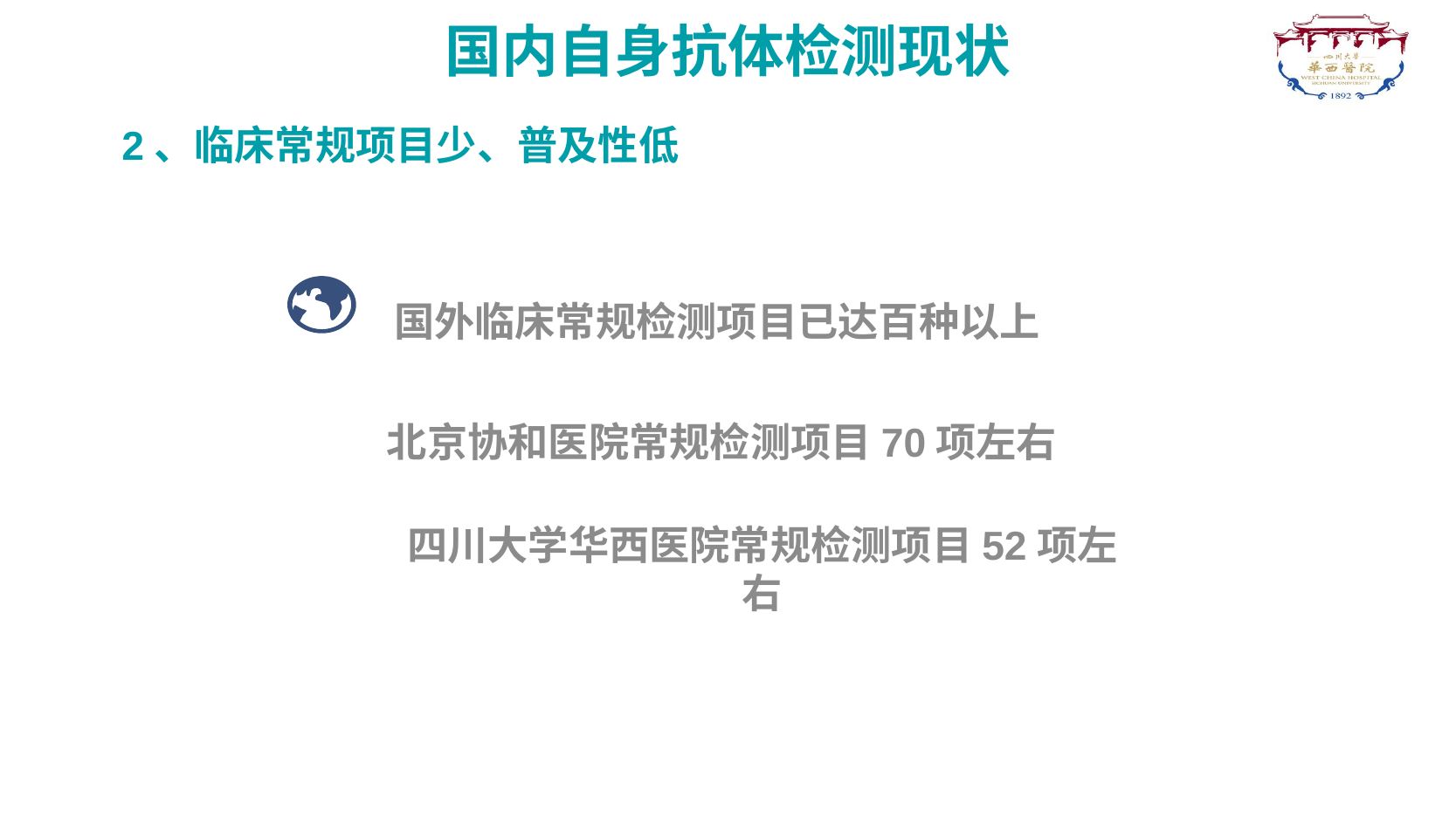

国内自身抗体检测现状
2、临床常规项目少、普及性低

国外临床常规检测项目已达百种以上
北京协和医院常规检测项目70项左右
四川大学华西医院常规检测项目52项左右